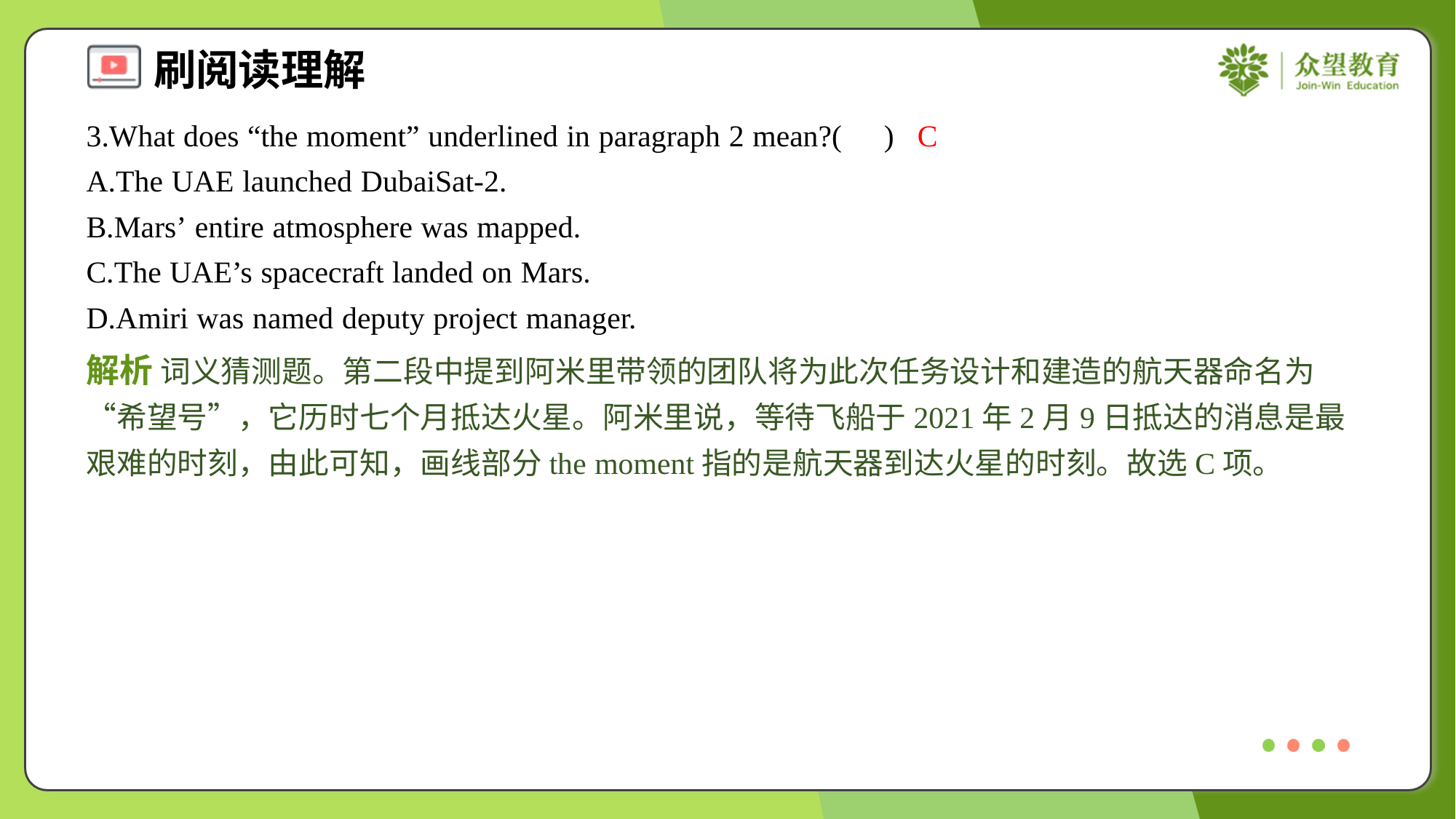

3.What does “the moment” underlined in paragraph 2 mean?(     )
C
A.The UAE launched DubaiSat-2.
B.Mars’ entire atmosphere was mapped.
C.The UAE’s spacecraft landed on Mars.
D.Amiri was named deputy project manager.
解析 词义猜测题。第二段中提到阿米里带领的团队将为此次任务设计和建造的航天器命名为“希望号”，它历时七个月抵达火星。阿米里说，等待飞船于2021年2月9日抵达的消息是最艰难的时刻，由此可知，画线部分the moment指的是航天器到达火星的时刻。故选C项。